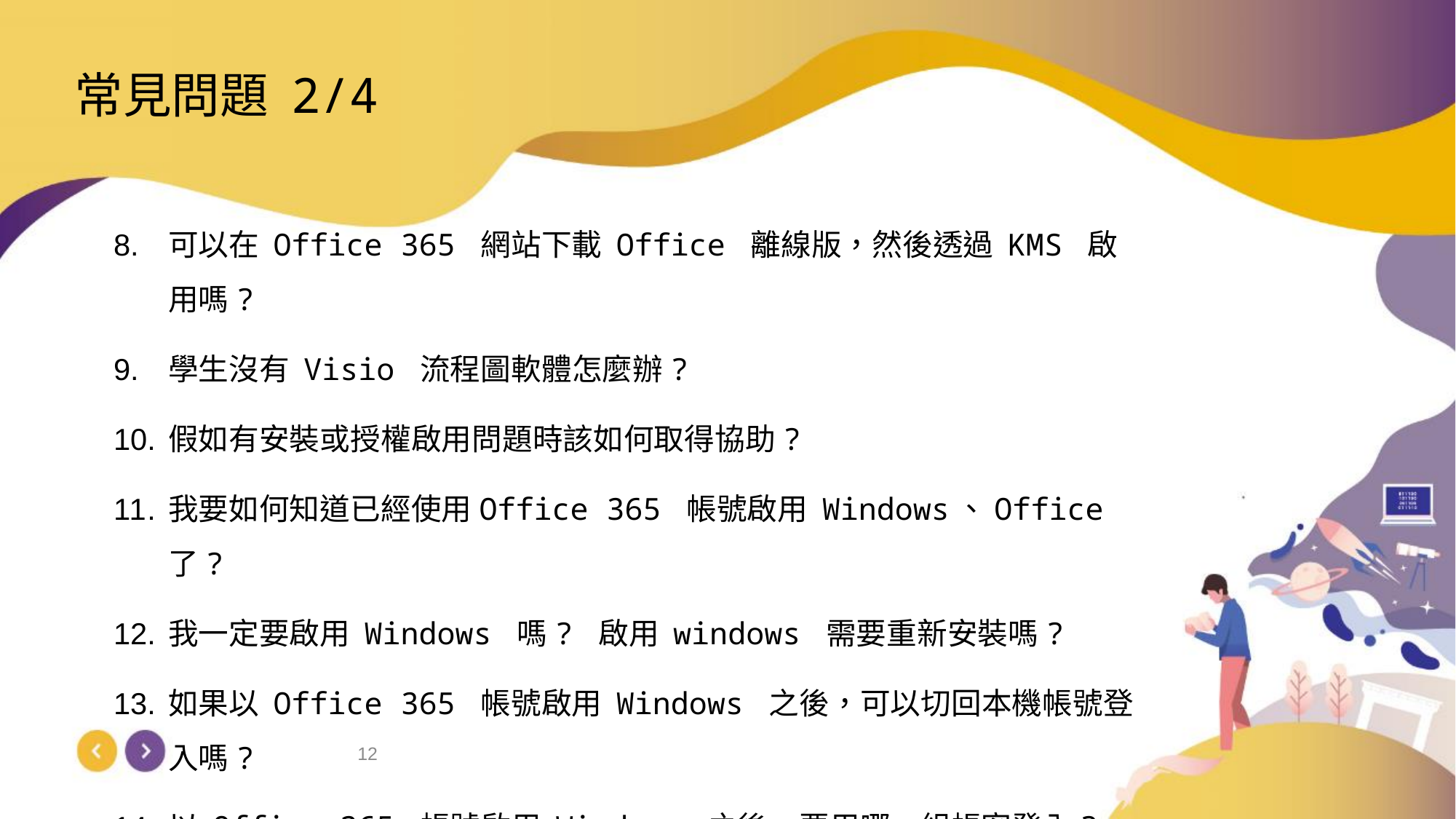

常見問題 2/4
可以在 Office 365 網站下載 Office 離線版，然後透過 KMS 啟用嗎?
學生沒有 Visio 流程圖軟體怎麼辦?
假如有安裝或授權啟用問題時該如何取得協助?
我要如何知道已經使用Office 365 帳號啟用 Windows、Office 了?
我一定要啟用 Windows 嗎? 啟用 windows 需要重新安裝嗎?
如果以 Office 365 帳號啟用 Windows 之後，可以切回本機帳號登入嗎?
以 Office 365 帳號啟用 Windows 之後，要用哪一組帳密登入?